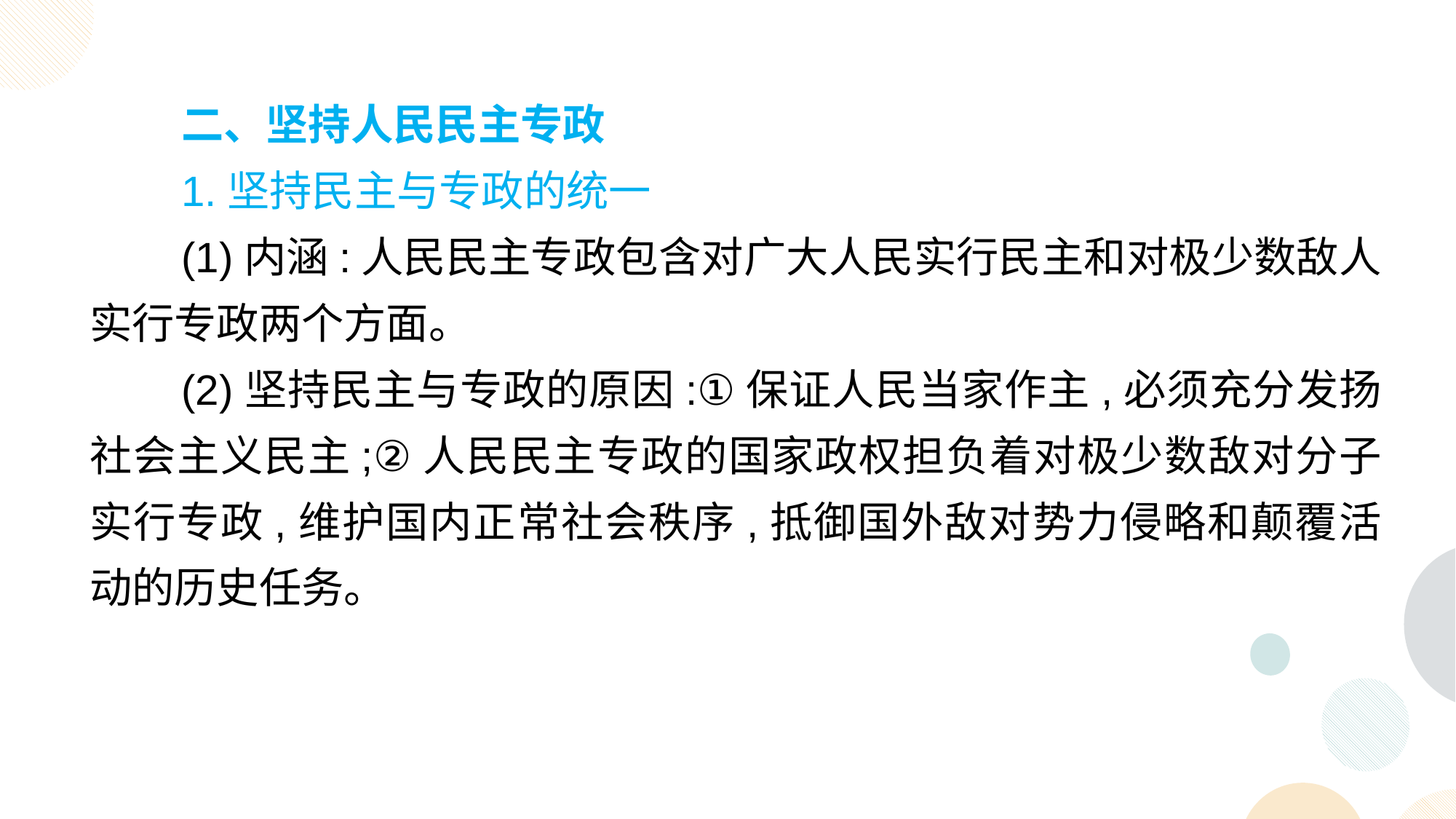

二、坚持人民民主专政
1.坚持民主与专政的统一
(1)内涵:人民民主专政包含对广大人民实行民主和对极少数敌人实行专政两个方面。
(2)坚持民主与专政的原因:①保证人民当家作主,必须充分发扬社会主义民主;②人民民主专政的国家政权担负着对极少数敌对分子实行专政,维护国内正常社会秩序,抵御国外敌对势力侵略和颠覆活动的历史任务。